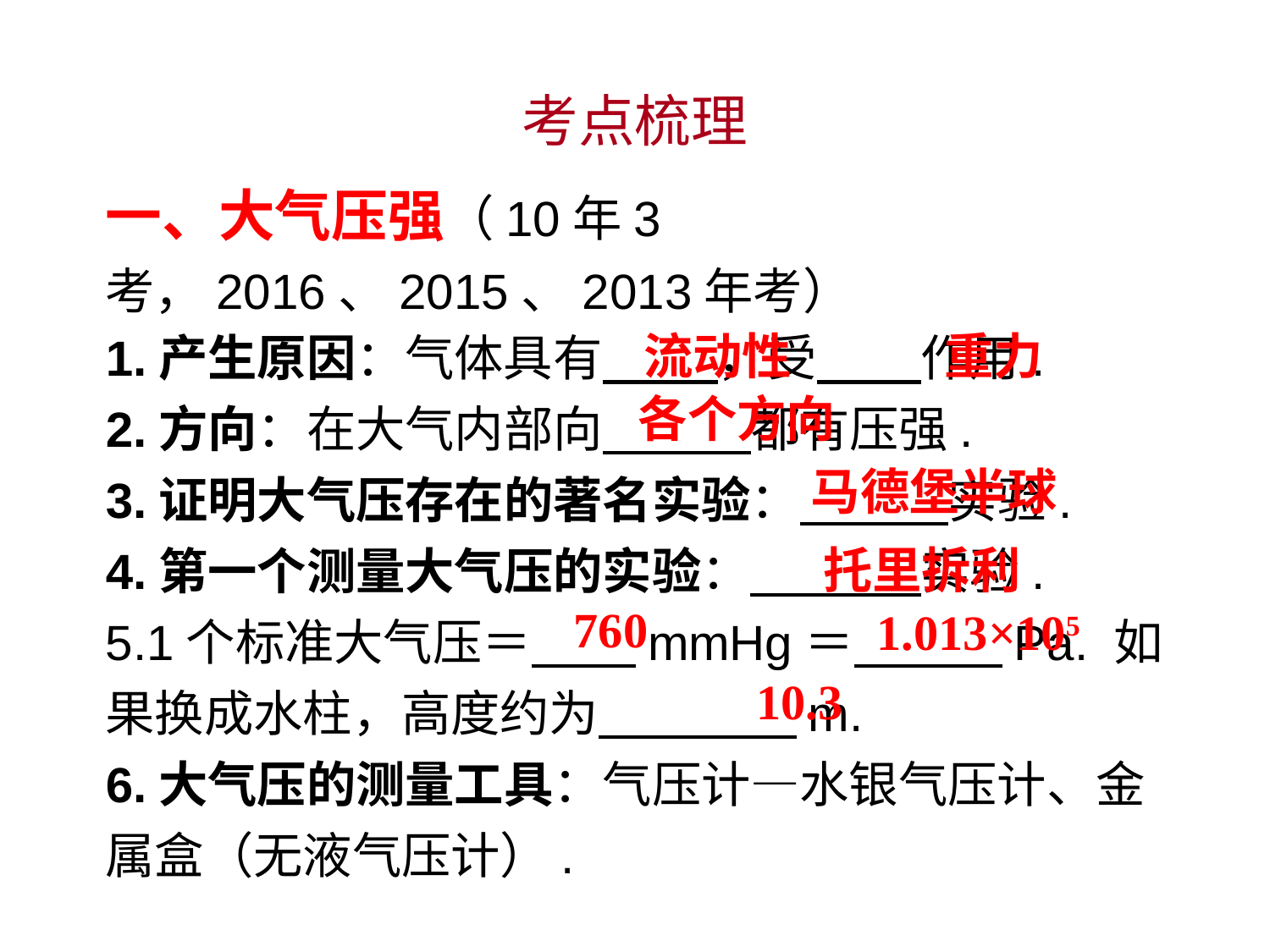

考点梳理
一、大气压强（10年3考，2016、2015、2013年考）
1.产生原因：气体具有　      ，受　     作用.
2.方向：在大气内部向　         都有压强.
3.证明大气压存在的著名实验：　         实验.
4.第一个测量大气压的实验：　           实验.
5.1个标准大气压＝　     mmHg＝　         Pa. 如果换成水柱，高度约为　         　m.
6.大气压的测量工具：气压计—水银气压计、金属盒（无液气压计）.
 流动性
 重力
各个方向
 马德堡半球
 托里拆利
 760
 1.013×105
 10.3